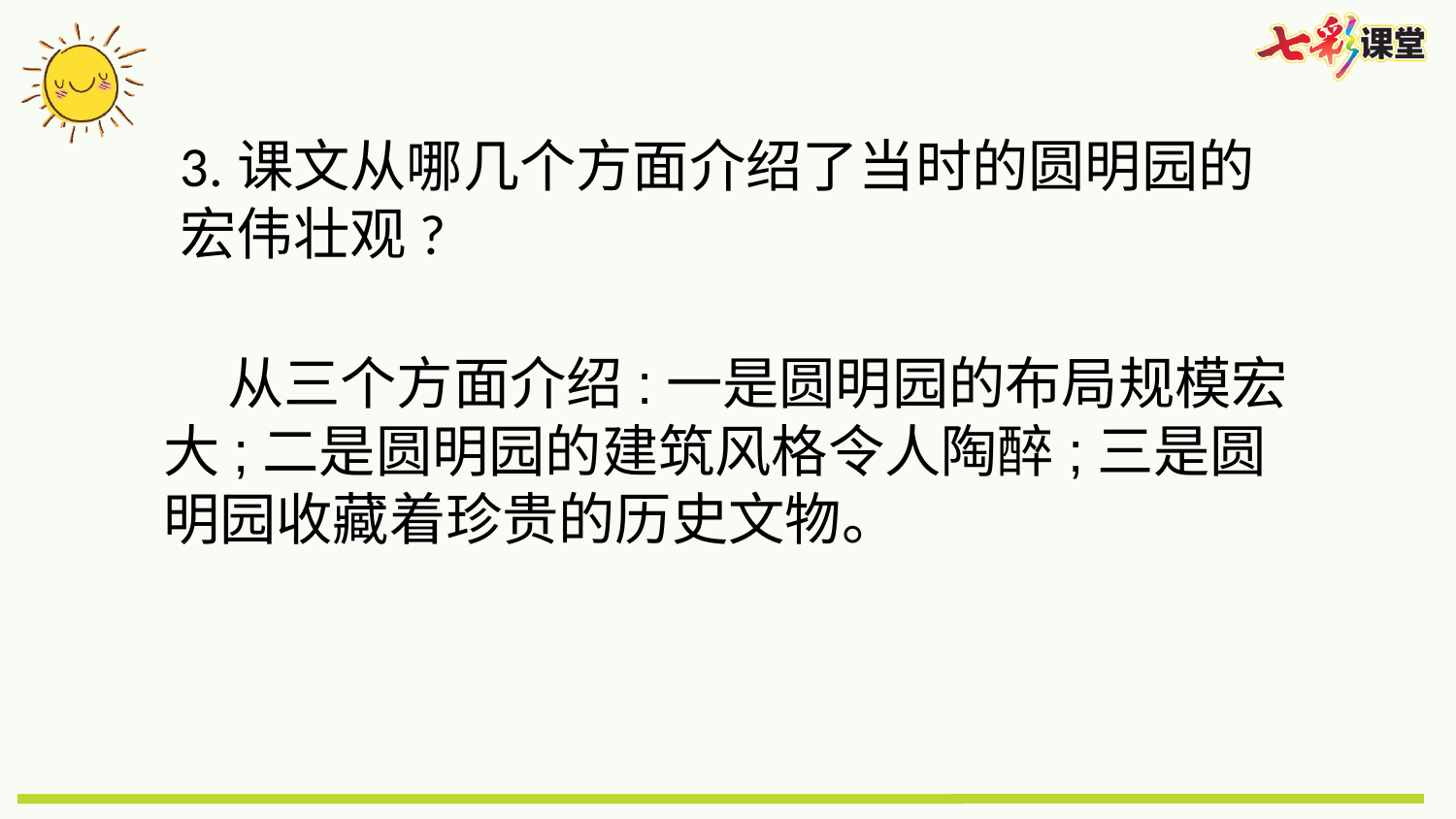

3.课文从哪几个方面介绍了当时的圆明园的宏伟壮观?
    从三个方面介绍:一是圆明园的布局规模宏大;二是圆明园的建筑风格令人陶醉;三是圆明园收藏着珍贵的历史文物。